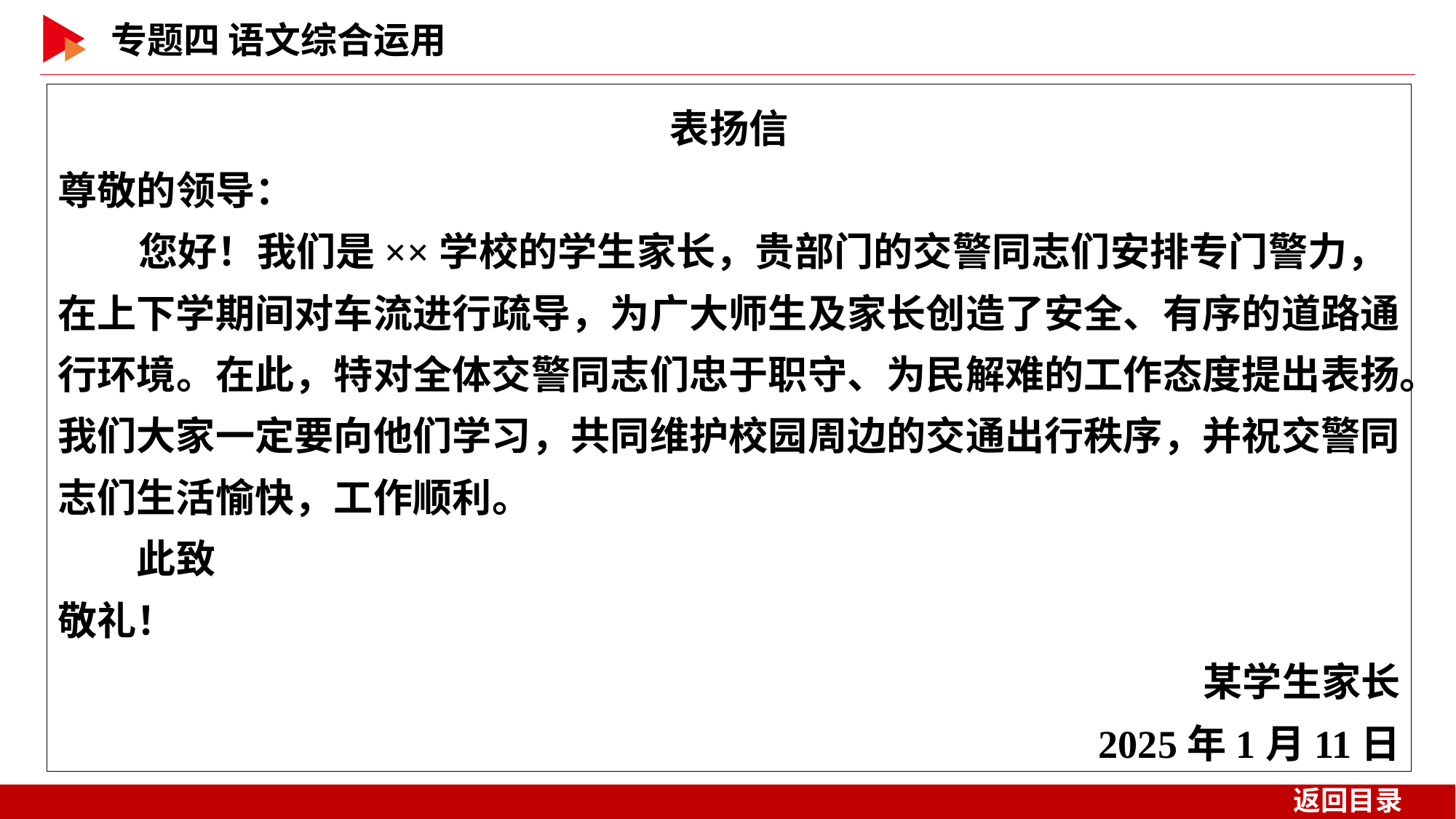

表扬信
尊敬的领导：
        您好！我们是××学校的学生家长，贵部门的交警同志们安排专门警力，在上下学期间对车流进行疏导，为广大师生及家长创造了安全、有序的道路通行环境。在此，特对全体交警同志们忠于职守、为民解难的工作态度提出表扬。我们大家一定要向他们学习，共同维护校园周边的交通出行秩序，并祝交警同志们生活愉快，工作顺利。
　　此致
敬礼！
某学生家长
2025年1月11日